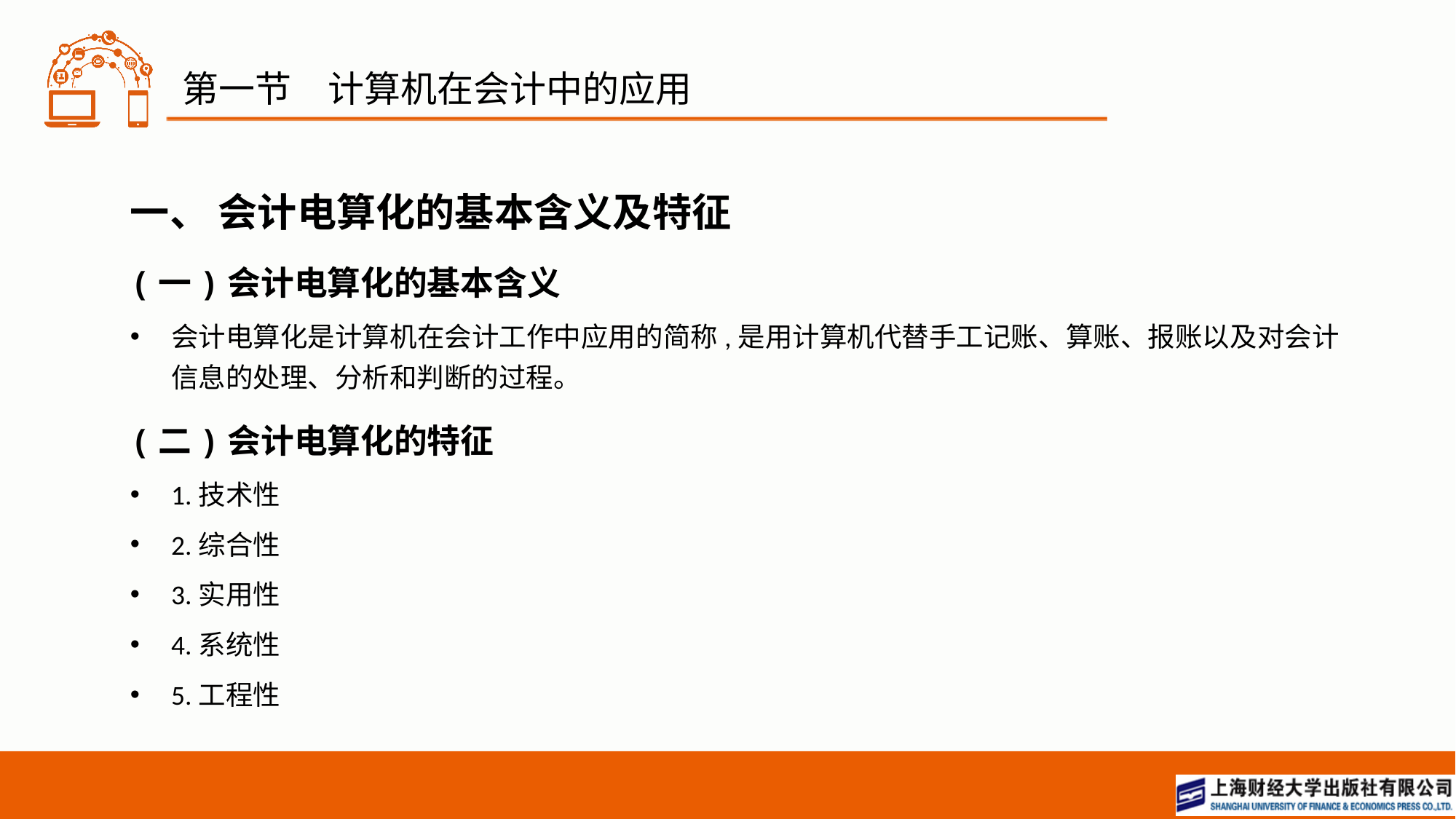

# 第一节　计算机在会计中的应用
一、 会计电算化的基本含义及特征
(一)会计电算化的基本含义
会计电算化是计算机在会计工作中应用的简称,是用计算机代替手工记账、算账、报账以及对会计信息的处理、分析和判断的过程。
(二)会计电算化的特征
1.技术性
2.综合性
3.实用性
4.系统性
5.工程性